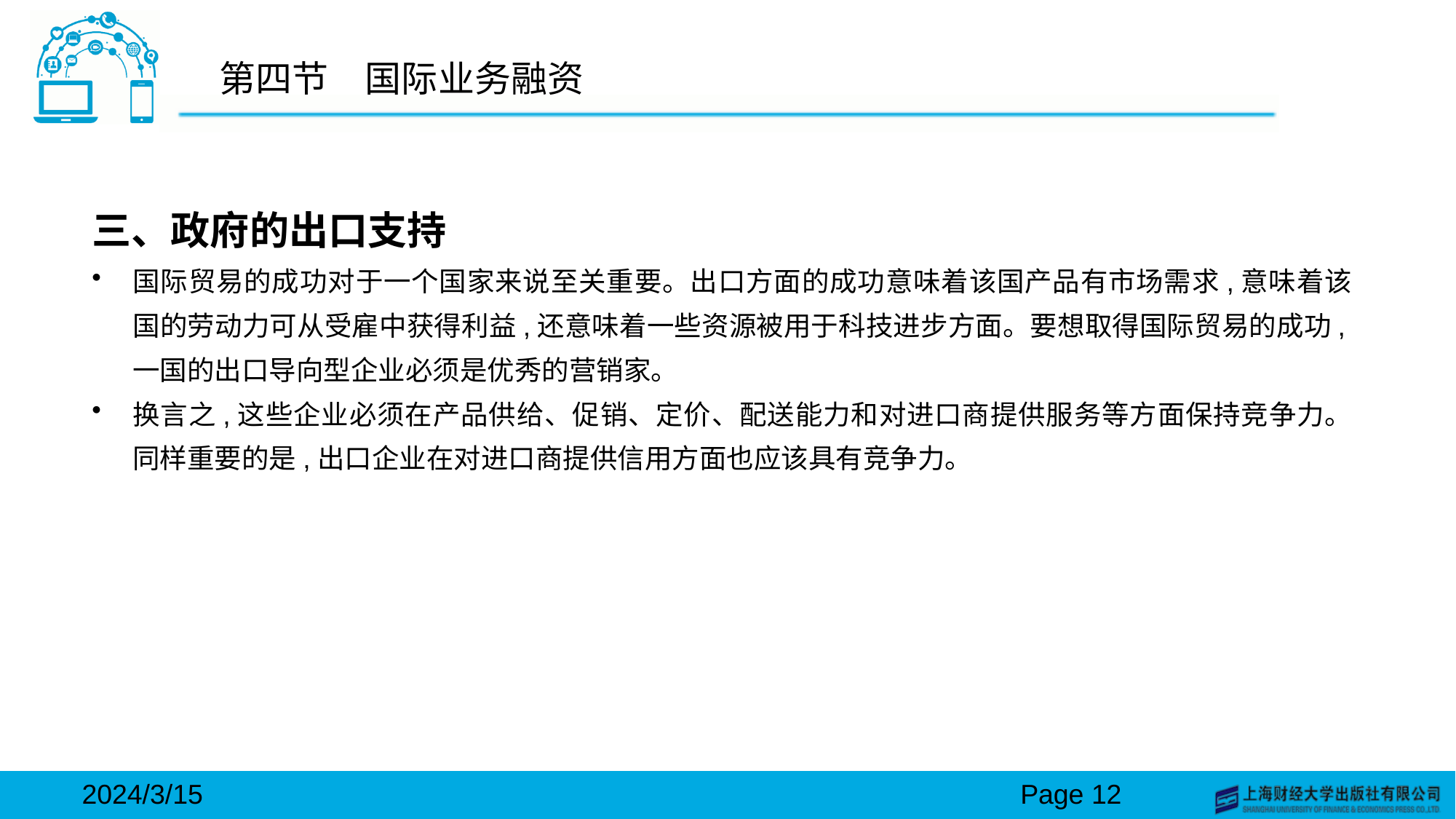

# 第四节　国际业务融资
三、政府的出口支持
国际贸易的成功对于一个国家来说至关重要。出口方面的成功意味着该国产品有市场需求,意味着该国的劳动力可从受雇中获得利益,还意味着一些资源被用于科技进步方面。要想取得国际贸易的成功,一国的出口导向型企业必须是优秀的营销家。
换言之,这些企业必须在产品供给、促销、定价、配送能力和对进口商提供服务等方面保持竞争力。同样重要的是,出口企业在对进口商提供信用方面也应该具有竞争力。

2024/3/15
Page 12